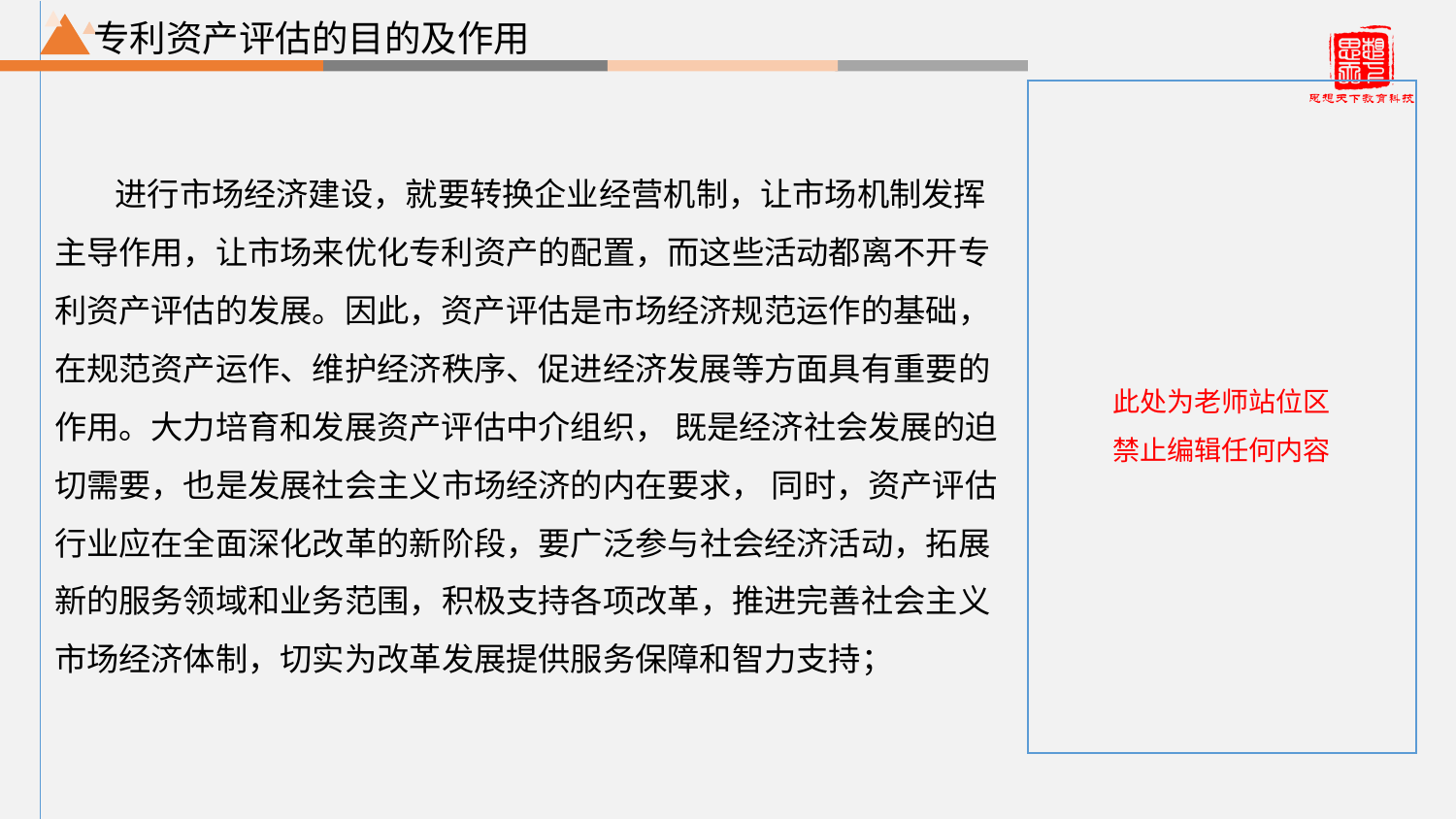

专利资产评估的目的及作用
进行市场经济建设，就要转换企业经营机制，让市场机制发挥主导作用，让市场来优化专利资产的配置，而这些活动都离不开专利资产评估的发展。因此，资产评估是市场经济规范运作的基础，在规范资产运作、维护经济秩序、促进经济发展等方面具有重要的作用。大力培育和发展资产评估中介组织， 既是经济社会发展的迫切需要，也是发展社会主义市场经济的内在要求， 同时，资产评估行业应在全面深化改革的新阶段，要广泛参与社会经济活动，拓展新的服务领域和业务范围，积极支持各项改革，推进完善社会主义市场经济体制，切实为改革发展提供服务保障和智力支持；
112